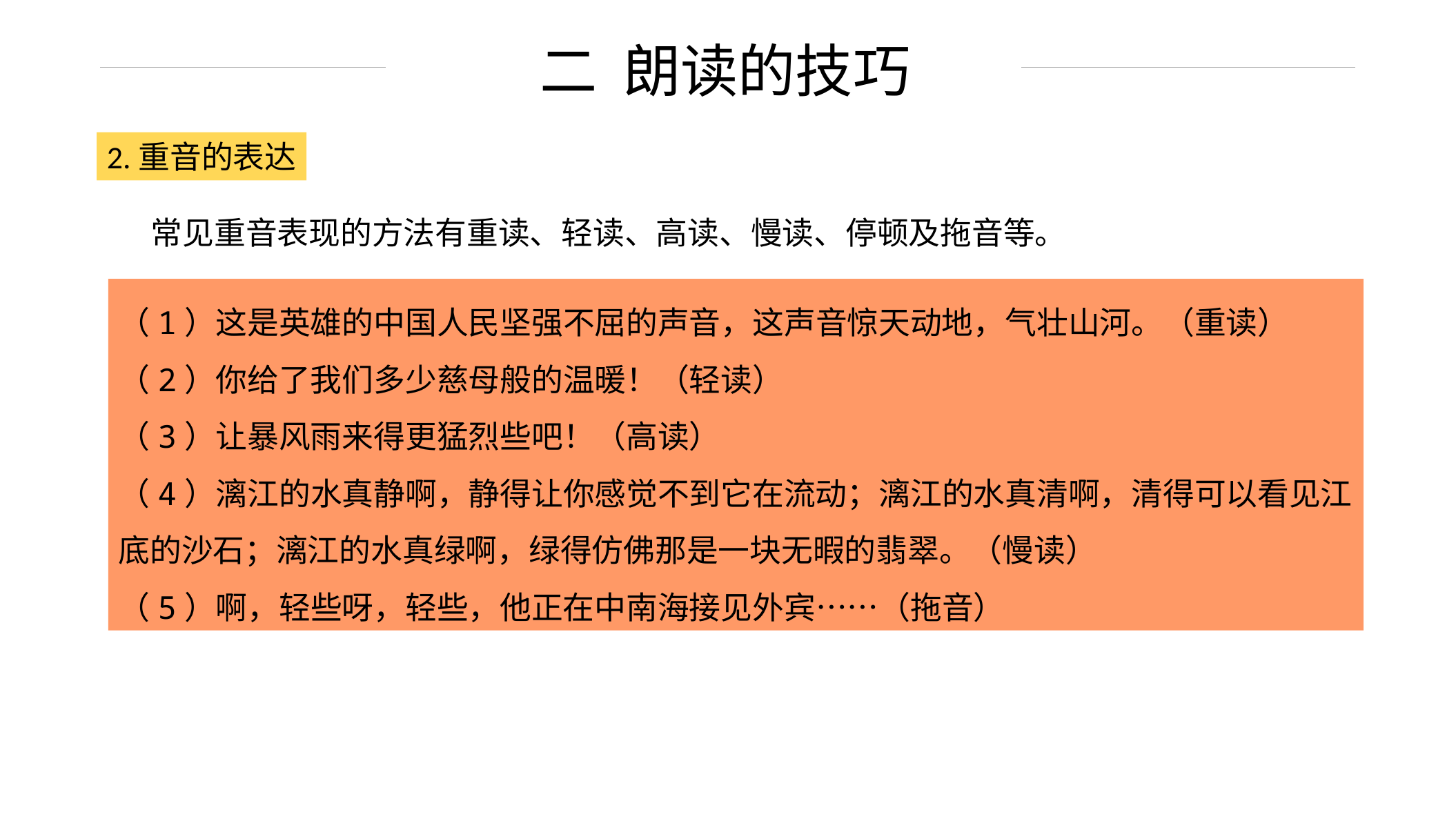

二  朗读的技巧
2.重音的表达
常见重音表现的方法有重读、轻读、高读、慢读、停顿及拖音等。
（1）这是英雄的中国人民坚强不屈的声音，这声音惊天动地，气壮山河。（重读）
（2）你给了我们多少慈母般的温暖！（轻读）
（3）让暴风雨来得更猛烈些吧！（高读）
（4）漓江的水真静啊，静得让你感觉不到它在流动；漓江的水真清啊，清得可以看见江底的沙石；漓江的水真绿啊，绿得仿佛那是一块无暇的翡翠。（慢读）
（5）啊，轻些呀，轻些，他正在中南海接见外宾……（拖音）
西    方